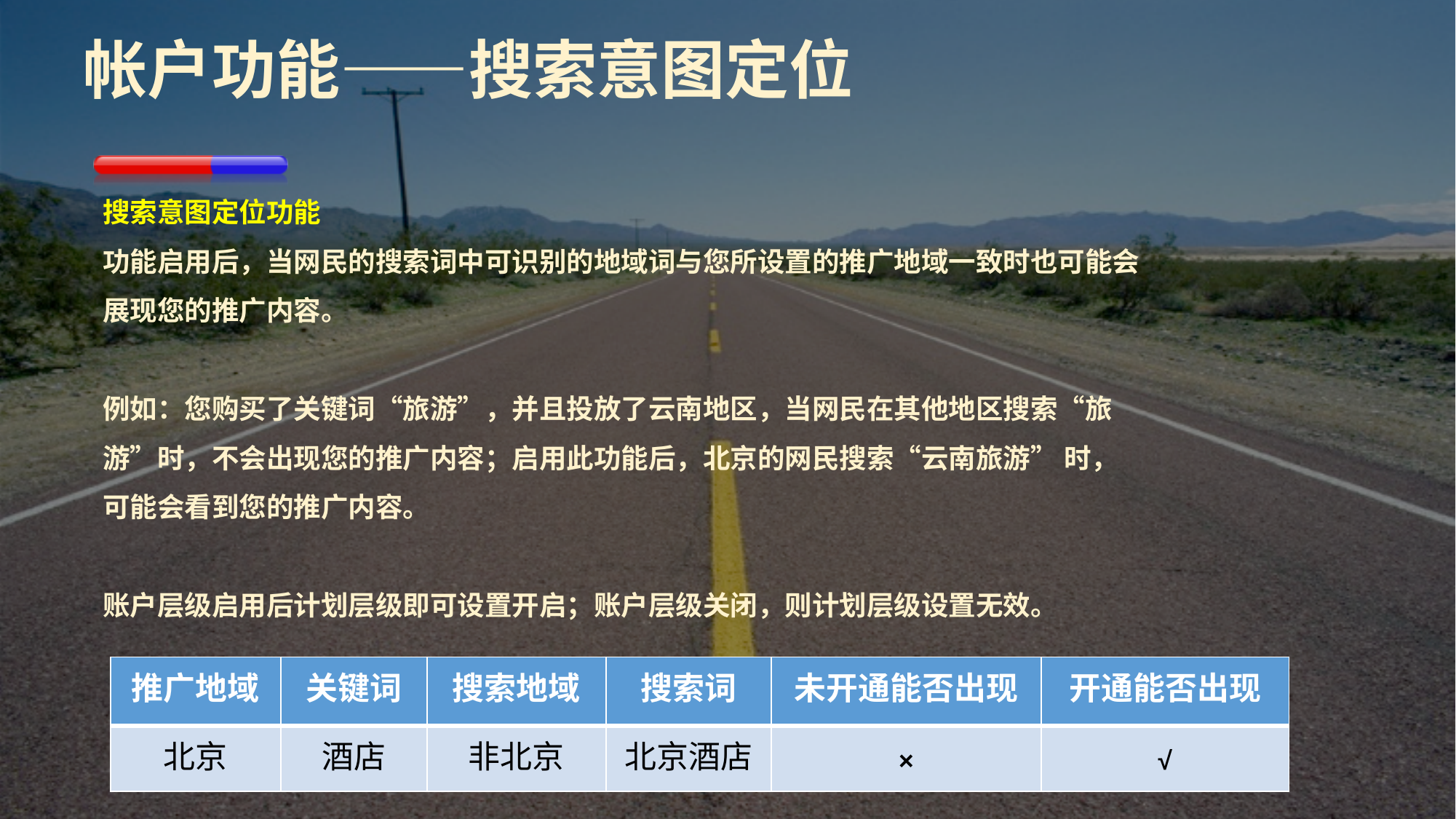

# 帐户功能——搜索意图定位
搜索意图定位功能
功能启用后，当网民的搜索词中可识别的地域词与您所设置的推广地域一致时也可能会展现您的推广内容。

例如：您购买了关键词“旅游”，并且投放了云南地区，当网民在其他地区搜索“旅游”时，不会出现您的推广内容；启用此功能后，北京的网民搜索“云南旅游” 时，可能会看到您的推广内容。

账户层级启用后计划层级即可设置开启；账户层级关闭，则计划层级设置无效。
| 推广地域 | 关键词 | 搜索地域 | 搜索词 | 未开通能否出现 | 开通能否出现 |
| --- | --- | --- | --- | --- | --- |
| 北京 | 酒店 | 非北京 | 北京酒店 | × | √ |